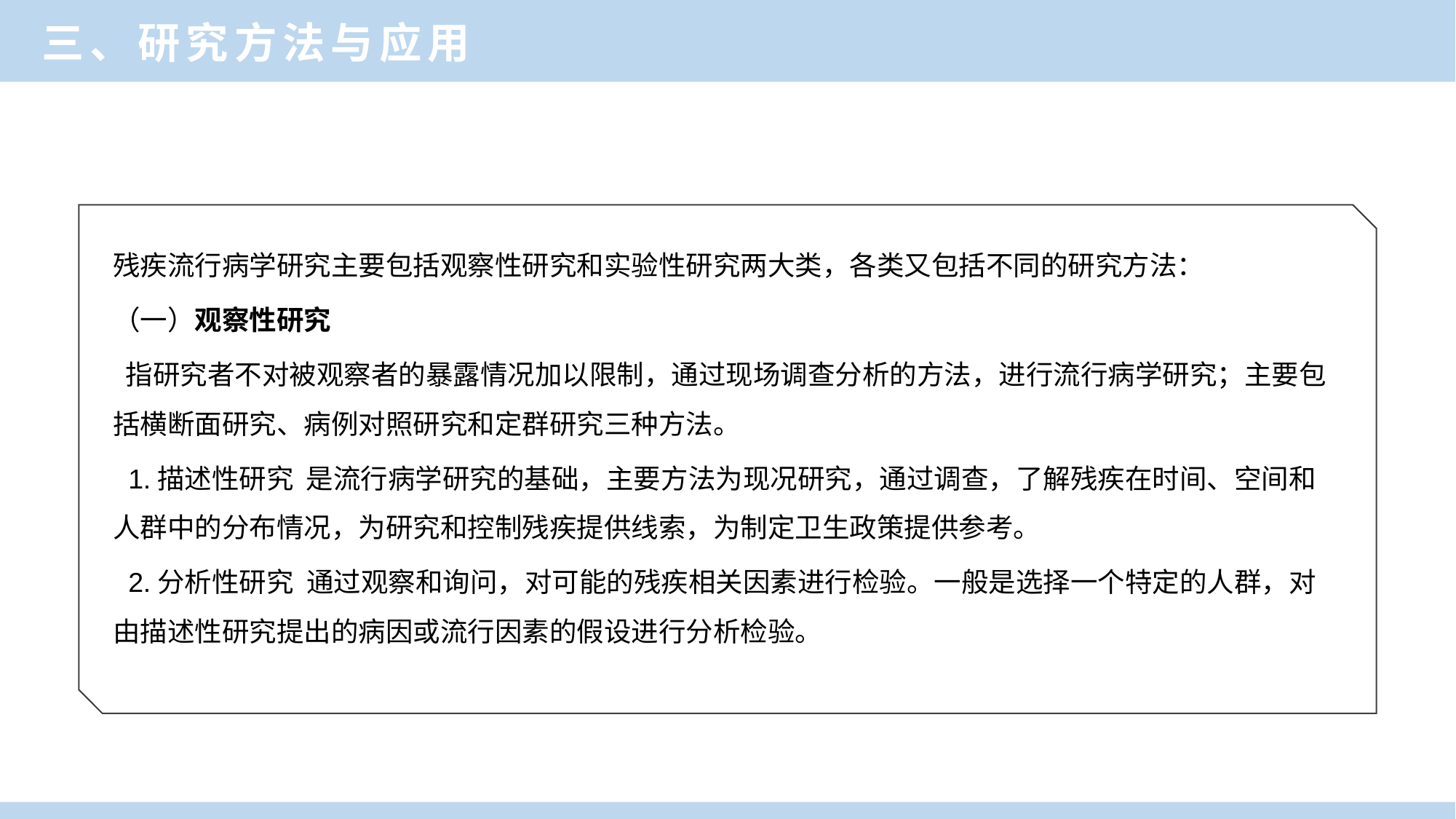

三、研究方法与应用

残疾流行病学研究主要包括观察性研究和实验性研究两大类，各类又包括不同的研究方法：
（一）观察性研究
 指研究者不对被观察者的暴露情况加以限制，通过现场调查分析的方法，进行流行病学研究；主要包括横断面研究、病例对照研究和定群研究三种方法。
  1.描述性研究  是流行病学研究的基础，主要方法为现况研究，通过调查，了解残疾在时间、空间和人群中的分布情况，为研究和控制残疾提供线索，为制定卫生政策提供参考。
  2.分析性研究  通过观察和询问，对可能的残疾相关因素进行检验。一般是选择一个特定的人群，对由描述性研究提出的病因或流行因素的假设进行分析检验。